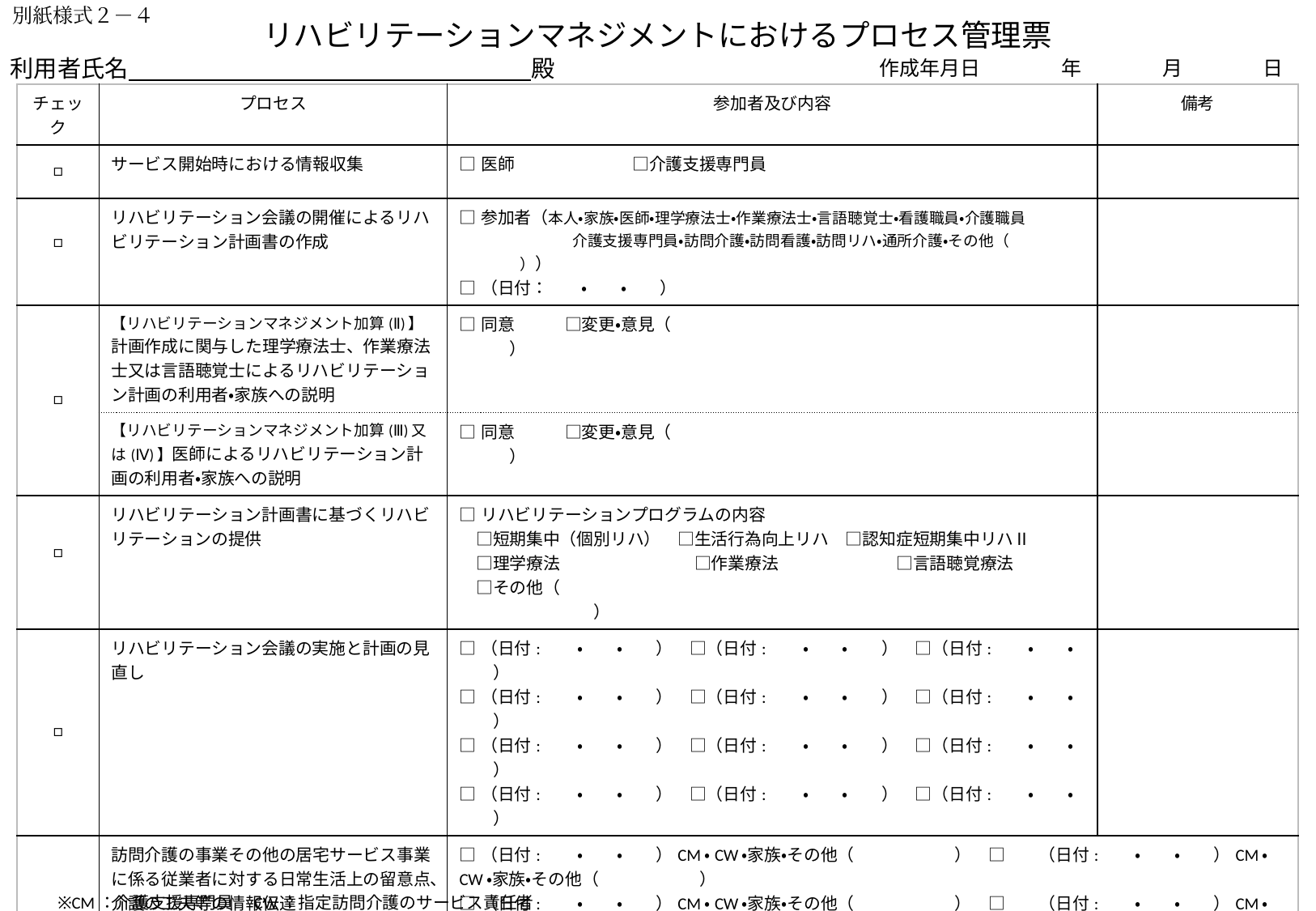

別紙様式２－４
リハビリテーションマネジメントにおけるプロセス管理票
利用者氏名　　　　　　　　　　　　　　　　　殿
作成年月日　　　　年　　　　月　　　　日
| チェック | プロセス | 参加者及び内容 | 備考 |
| --- | --- | --- | --- |
| □ | サービス開始時における情報収集 | □医師　　　　　　　□介護支援専門員 |  |
| □ | リハビリテーション会議の開催によるリハビリテーション計画書の作成 | □参加者（本人・家族・医師・理学療法士・作業療法士・言語聴覚士・看護職員・介護職員 　　　　　　　 介護支援専門員・訪問介護・訪問看護・訪問リハ・通所介護・その他（　　　　　　　　　）） □（日付：　　・　　・　　） |  |
| □ | 【リハビリテーションマネジメント加算(Ⅱ)】 計画作成に関与した理学療法士、作業療法士又は言語聴覚士によるリハビリテーション計画の利用者・家族への説明 | □同意　　　□変更・意見（　　　　　　　　　　　　　　　　　　　　　　　　　　　） |  |
|  | 【リハビリテーションマネジメント加算(Ⅲ)又は(Ⅳ)】医師によるリハビリテーション計画の利用者・家族への説明 | □同意　　　□変更・意見（　　　　　　　　　　　　　　　　　　　　　　　　　　　） |  |
| □ | リハビリテーション計画書に基づくリハビリテーションの提供 | □リハビリテーションプログラムの内容 　□短期集中（個別リハ）　□生活行為向上リハ　□認知症短期集中リハⅡ 　□理学療法　　　　　　　　□作業療法　　　　　　　□言語聴覚療法 　□その他（　　　　　　　　　　　　　　　　　　　　　　　　　　　　　　　　　　　　　　　） |  |
| □ | リハビリテーション会議の実施と計画の見直し | □（日付:　　・　　・　　）　□（日付:　　・　　・　　）　□（日付:　　・　　・　　） □（日付:　　・　　・　　）　□（日付:　　・　　・　　）　□（日付:　　・　　・　　） □（日付:　　・　　・　　）　□（日付:　　・　　・　　）　□（日付:　　・　　・　　） □（日付:　　・　　・　　）　□（日付:　　・　　・　　）　□（日付:　　・　　・　　） |  |
| □ | 訪問介護の事業その他の居宅サービス事業に係る従業者に対する日常生活上の留意点、介護の工夫等の情報伝達 | □（日付:　　・　　・　　）CM・CW・家族・その他（　　　　　　）　□　　（日付:　　・　　・　　）CM・CW・家族・その他（　　　　　　） □（日付:　　・　　・　　）CM・CW・家族・その他（　　　　　　）　□　　（日付:　　・　　・　　）CM・CW・家族・その他（　　　　　　） □（日付:　　・　　・　　）CM・CW・家族・その他（　　　　　　）　□　　（日付:　　・　　・　　）CM・CW・家族・その他（　　　　　　） □（日付:　　・　　・　　）CM・CW・家族・その他（　　　　　　）　□　　（日付:　　・　　・　　）CM・CW・家族・その他（　　　　　　） □（日付:　　・　　・　　）CM・CW・家族・その他（　　　　　　）　□　　（日付:　　・　　・　　）CM・CW・家族・その他（　　　　　　） |  |
| □ | 居宅を訪問して行う介護の工夫に関する指導・助言の実施 | □（日付:　　・　　・　　）　□（日付:　　・　　・　　）　□（日付:　　・　　・　　） □（日付:　　・　　・　　）　□（日付:　　・　　・　　）　□（日付:　　・　　・　　） |  |
| □ | サービスを終了する１月前以内の リハビリテーション会議の開催 | □参加者（本人・家族・医師・理学療法士・作業療法士・言語聴覚士・看護職員・介護職員 　　　　　　　 介護支援専門員・訪問介護・訪問看護・訪問リハ・通所介護・その他（　　　　　　　　　） □（日付:　　・　　・　　） |  |
| □ | 終了時の情報提供 | □医師　　　　　　　□介護支援専門員 □その他（　　　　　　　　　　　　　　　　　　　　　　） |  |
※CM：介護支援専門員　CW：指定訪問介護のサービス責任者